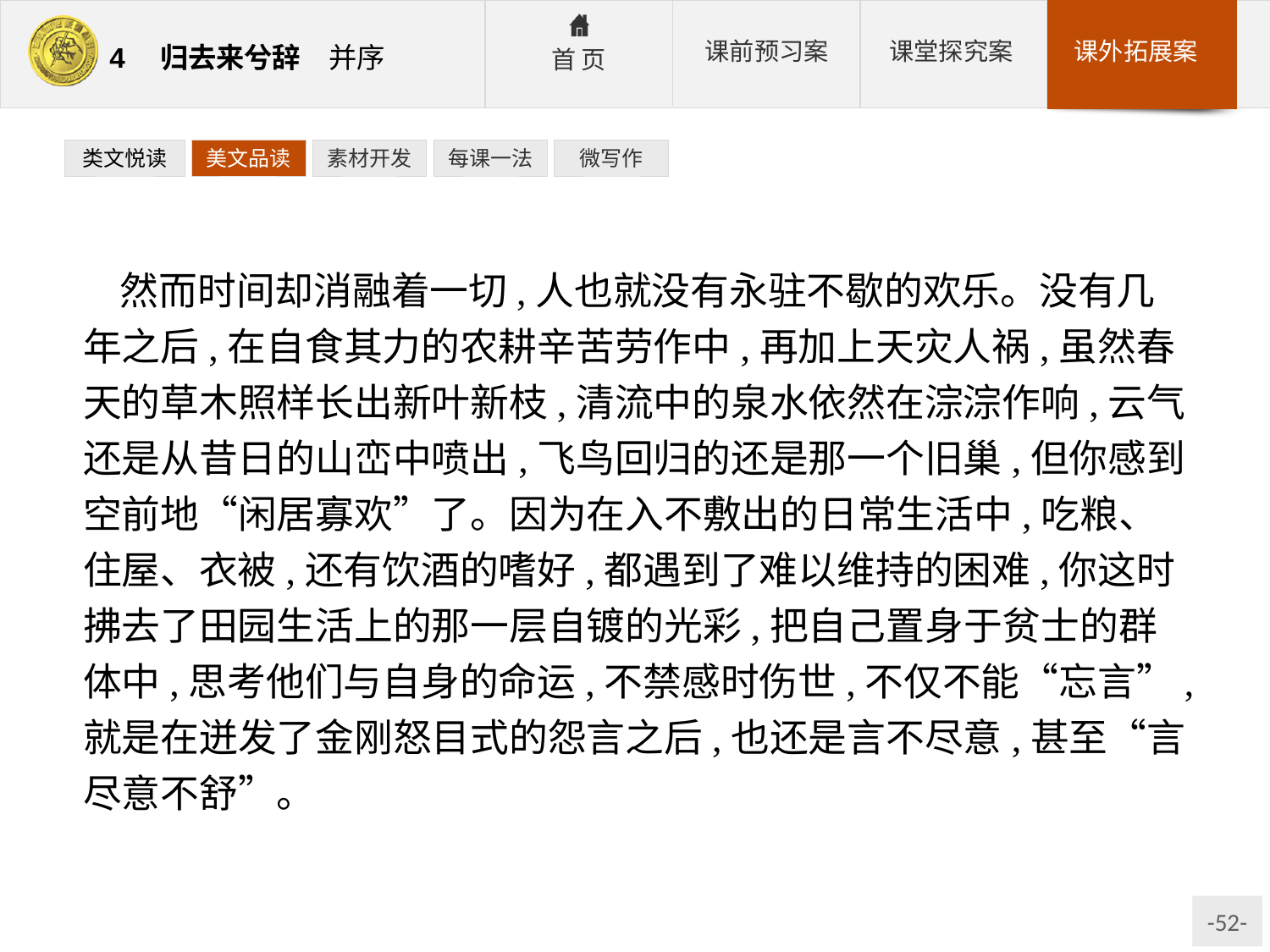

类文悦读
美文品读
素材开发
每课一法
微写作
然而时间却消融着一切,人也就没有永驻不歇的欢乐。没有几年之后,在自食其力的农耕辛苦劳作中,再加上天灾人祸,虽然春天的草木照样长出新叶新枝,清流中的泉水依然在淙淙作响,云气还是从昔日的山峦中喷出,飞鸟回归的还是那一个旧巢,但你感到空前地“闲居寡欢”了。因为在入不敷出的日常生活中,吃粮、住屋、衣被,还有饮酒的嗜好,都遇到了难以维持的困难,你这时拂去了田园生活上的那一层自镀的光彩,把自己置身于贫士的群体中,思考他们与自身的命运,不禁感时伤世,不仅不能“忘言”,就是在迸发了金刚怒目式的怨言之后,也还是言不尽意,甚至“言尽意不舒”。